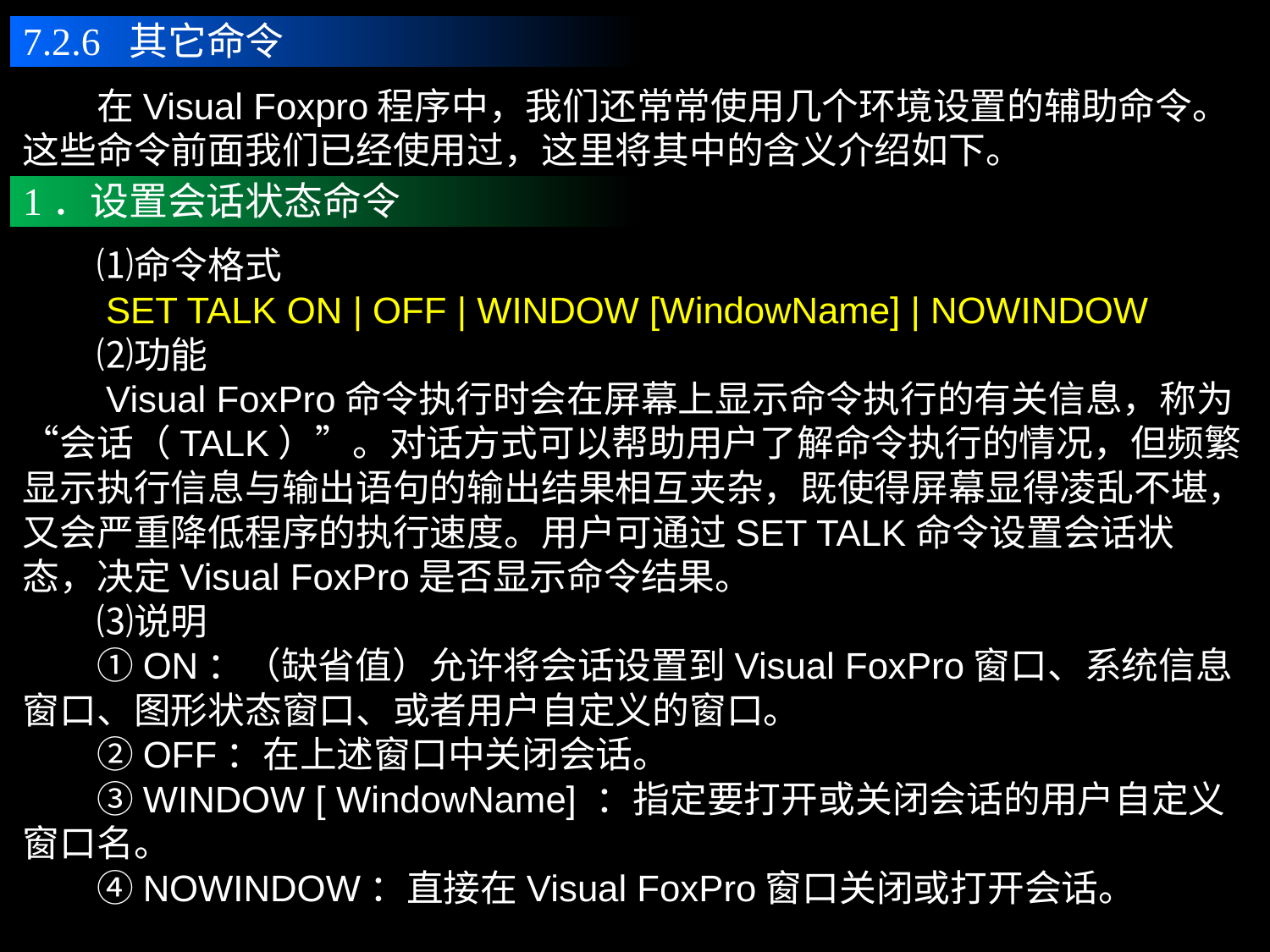

7.2.6  其它命令
　　在Visual Foxpro程序中，我们还常常使用几个环境设置的辅助命令。这些命令前面我们已经使用过，这里将其中的含义介绍如下。
1．设置会话状态命令
　　⑴命令格式
　　SET TALK ON | OFF | WINDOW [WindowName] | NOWINDOW
　　⑵功能
　　Visual FoxPro命令执行时会在屏幕上显示命令执行的有关信息，称为“会话（TALK）”。对话方式可以帮助用户了解命令执行的情况，但频繁显示执行信息与输出语句的输出结果相互夹杂，既使得屏幕显得凌乱不堪，又会严重降低程序的执行速度。用户可通过SET TALK命令设置会话状态，决定Visual FoxPro是否显示命令结果。
　　⑶说明
　　①ON：（缺省值）允许将会话设置到Visual FoxPro窗口、系统信息窗口、图形状态窗口、或者用户自定义的窗口。
　　②OFF：在上述窗口中关闭会话。
　　③WINDOW [ WindowName] ：指定要打开或关闭会话的用户自定义窗口名。
　　④NOWINDOW：直接在Visual FoxPro窗口关闭或打开会话。